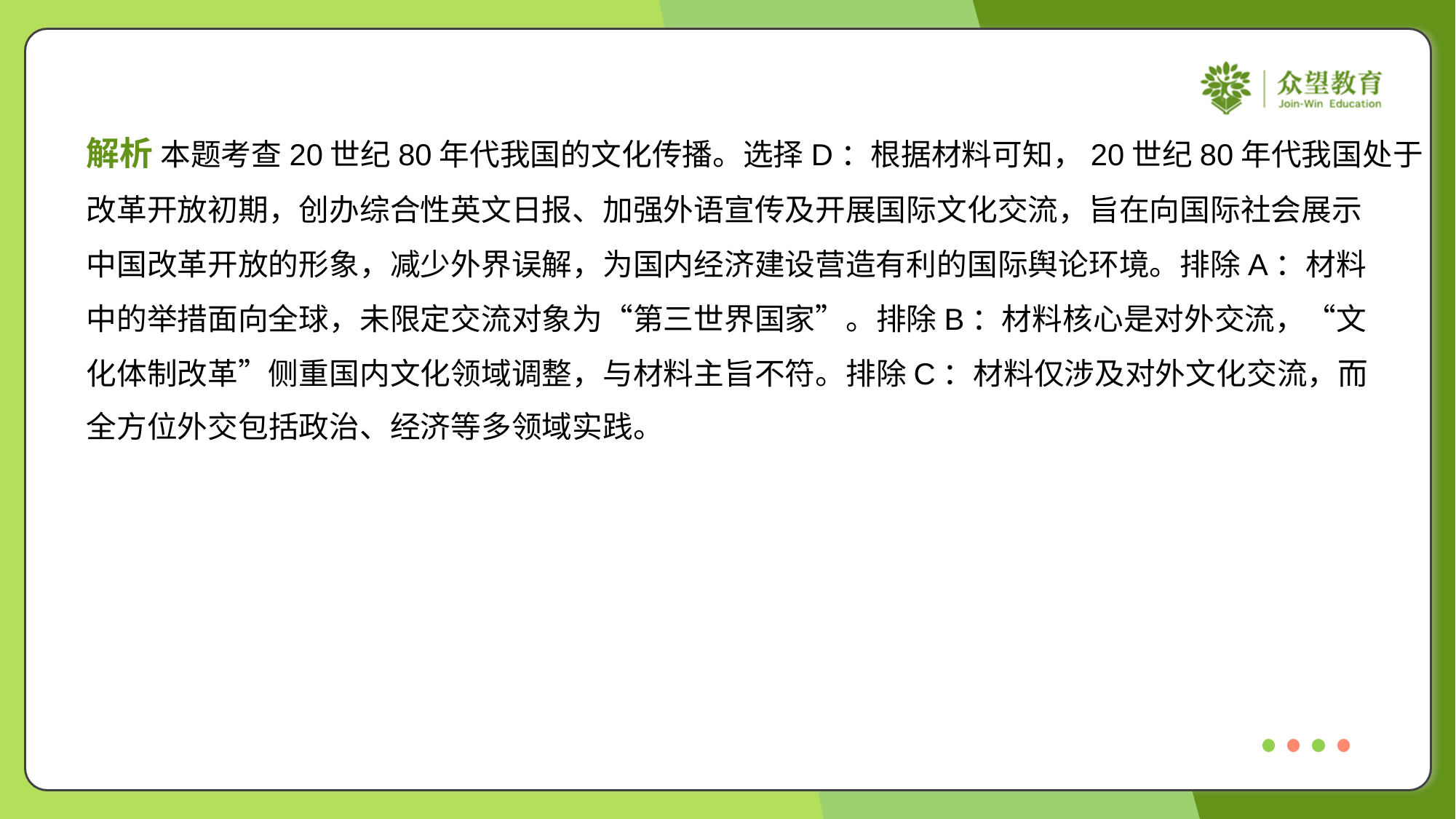

解析 本题考查20世纪80年代我国的文化传播。选择D：根据材料可知，20世纪80年代我国处于
改革开放初期，创办综合性英文日报、加强外语宣传及开展国际文化交流，旨在向国际社会展示
中国改革开放的形象，减少外界误解，为国内经济建设营造有利的国际舆论环境。排除A：材料
中的举措面向全球，未限定交流对象为“第三世界国家”。排除B：材料核心是对外交流，“文
化体制改革”侧重国内文化领域调整，与材料主旨不符。排除C：材料仅涉及对外文化交流，而
全方位外交包括政治、经济等多领域实践。